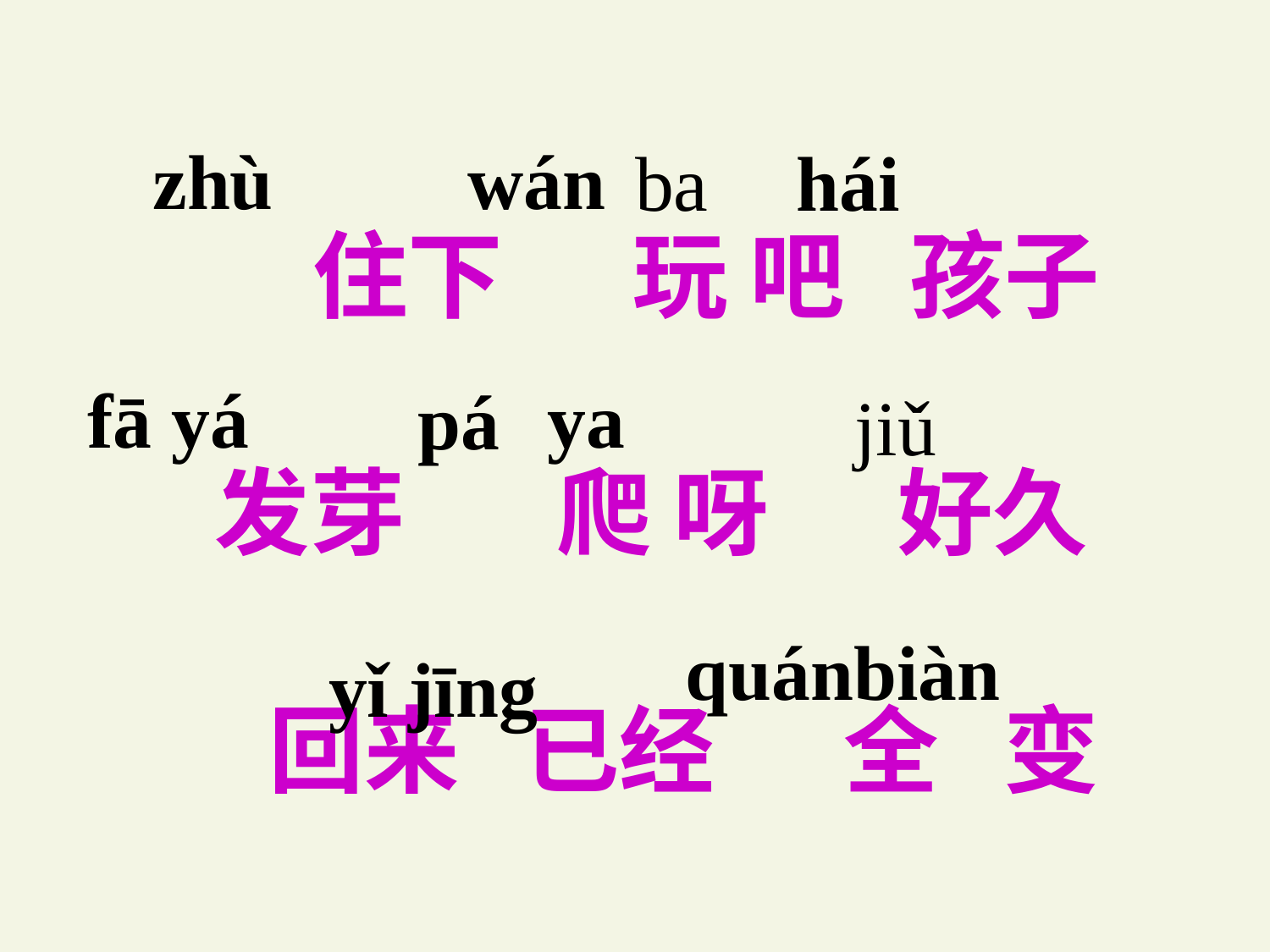

wán
zhù
ba
hái
  住下      玩 吧   孩子

发芽       爬 呀      好久

回来   已经      全   变
fā yá
ya
pá
jiǔ
quánbiàn
yǐ jīng